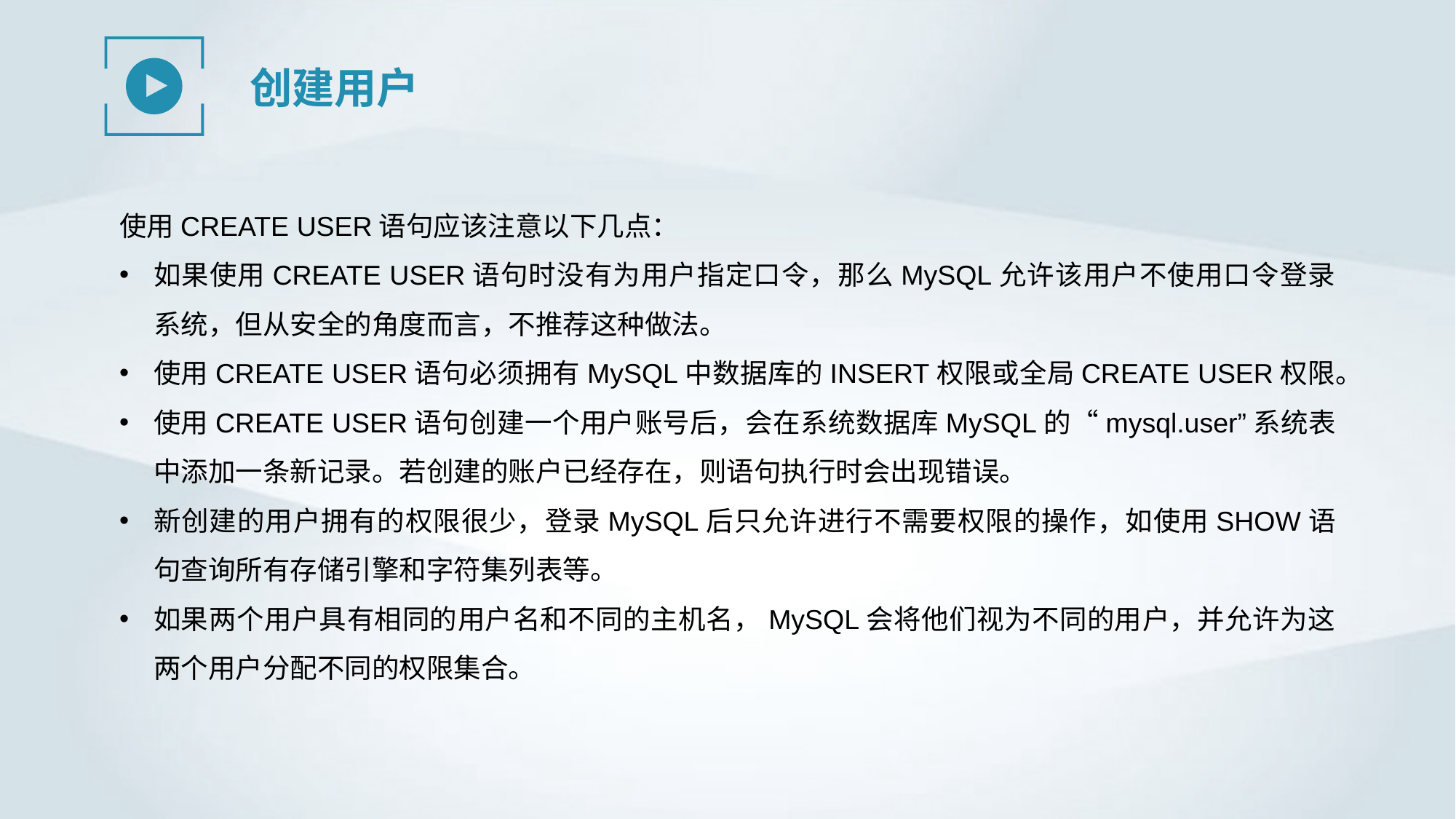

创建用户
使用CREATE USER语句应该注意以下几点：
如果使用CREATE USER语句时没有为用户指定口令，那么MySQL允许该用户不使用口令登录系统，但从安全的角度而言，不推荐这种做法。
使用CREATE USER语句必须拥有MySQL中数据库的INSERT权限或全局CREATE USER权限。
使用CREATE USER语句创建一个用户账号后，会在系统数据库MySQL的“mysql.user”系统表中添加一条新记录。若创建的账户已经存在，则语句执行时会出现错误。
新创建的用户拥有的权限很少，登录MySQL后只允许进行不需要权限的操作，如使用SHOW语句查询所有存储引擎和字符集列表等。
如果两个用户具有相同的用户名和不同的主机名，MySQL会将他们视为不同的用户，并允许为这两个用户分配不同的权限集合。